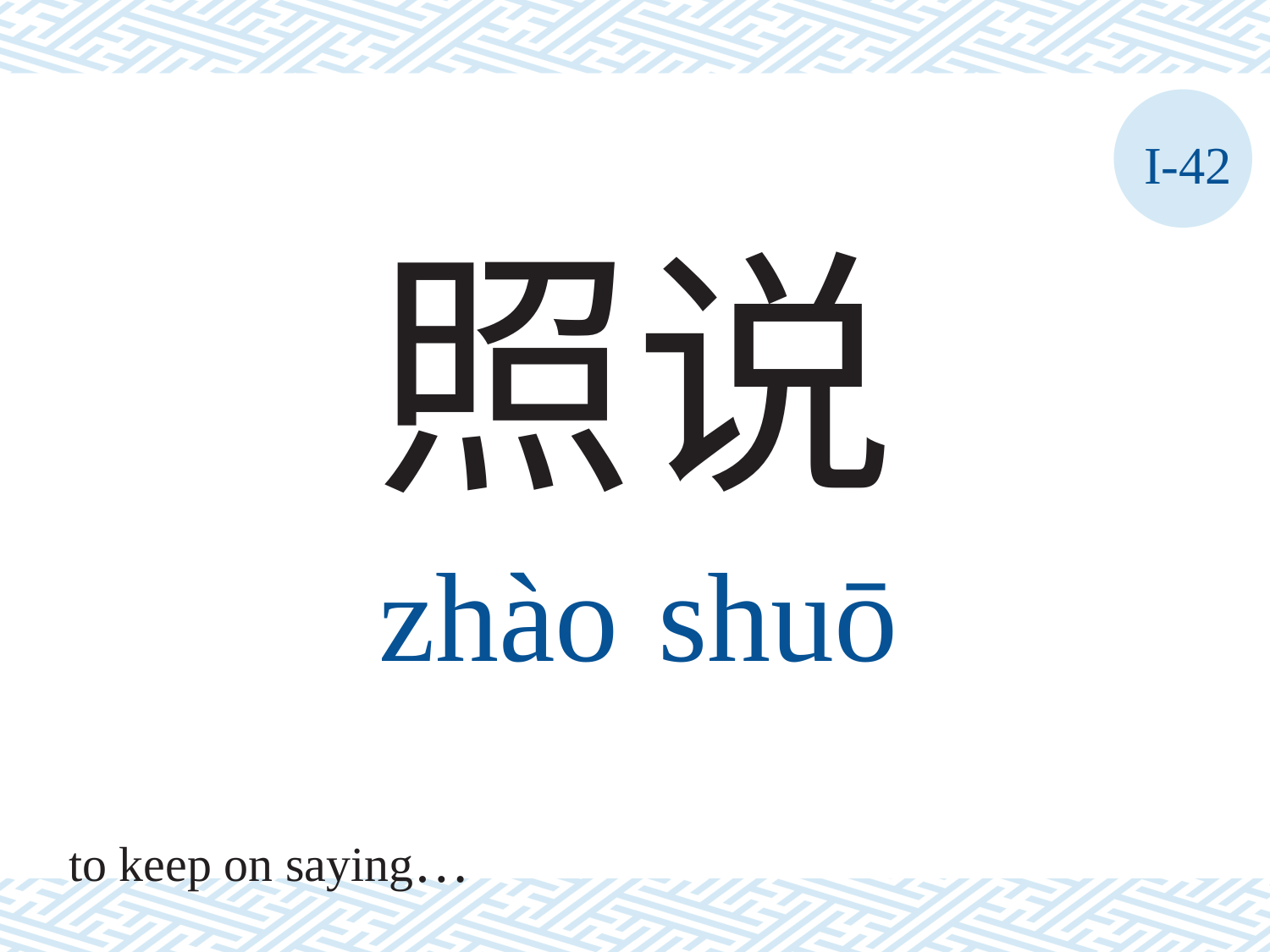

I-42
照说
zhào	shuō
to keep on saying…